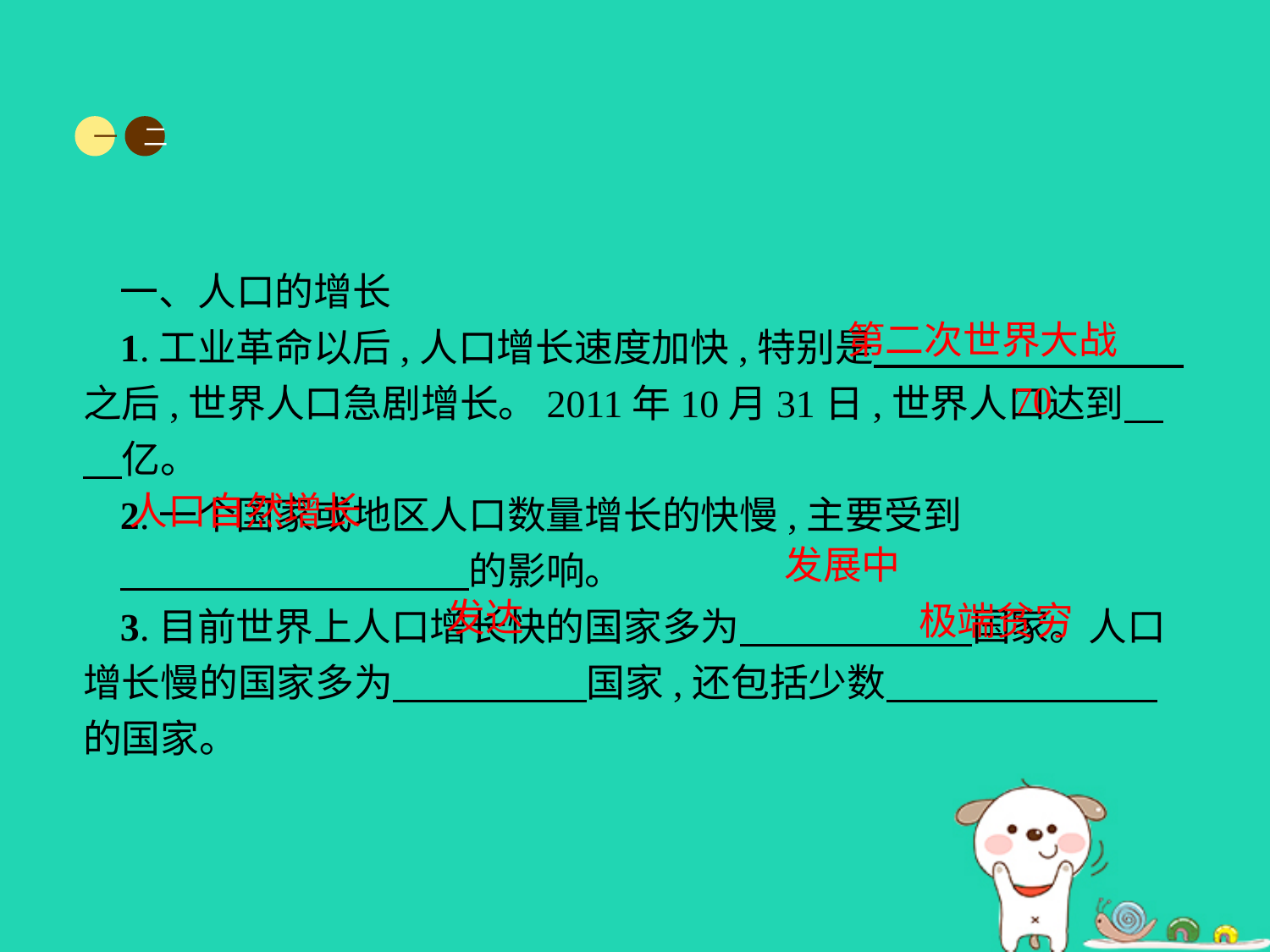

一
二
一、人口的增长
1.工业革命以后,人口增长速度加快,特别是　　　　　　　　之后,世界人口急剧增长。2011年10月31日,世界人口达到　　亿。
2.一个国家或地区人口数量增长的快慢,主要受到
　　　　　　　　　的影响。
3.目前世界上人口增长快的国家多为　　　　　　国家。人口增长慢的国家多为　　　　　国家,还包括少数　　　　　　　的国家。
第二次世界大战
70
人口自然增长
发展中
发达
极端贫穷